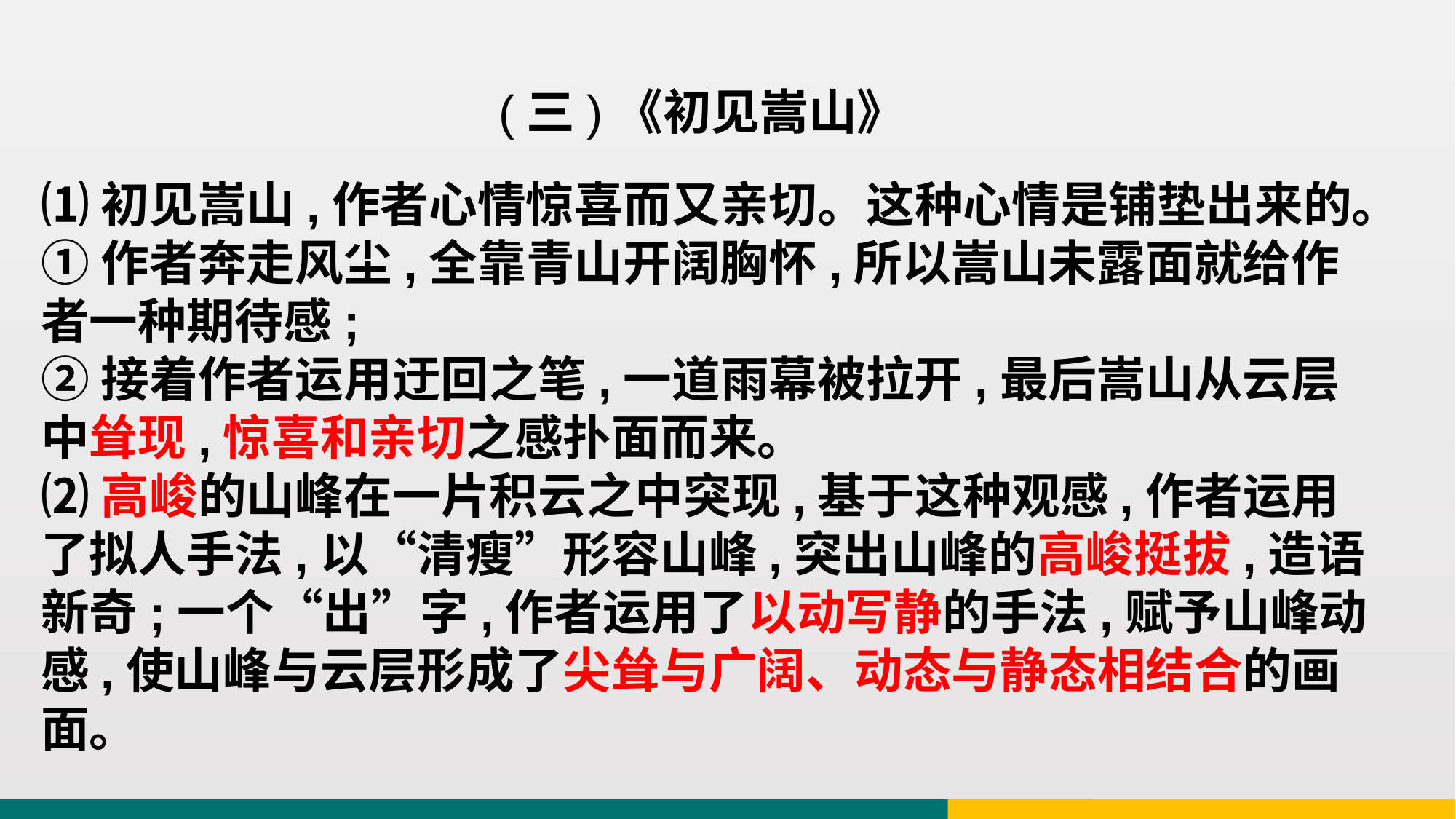

(三)《初见嵩山》
⑴初见嵩山,作者心情惊喜而又亲切。这种心情是铺垫出来的。
①作者奔走风尘,全靠青山开阔胸怀,所以嵩山未露面就给作者一种期待感;
②接着作者运用迂回之笔,一道雨幕被拉开,最后嵩山从云层中耸现,惊喜和亲切之感扑面而来。
⑵高峻的山峰在一片积云之中突现,基于这种观感,作者运用了拟人手法,以“清瘦”形容山峰,突出山峰的高峻挺拔,造语新奇;一个“出”字,作者运用了以动写静的手法,赋予山峰动感,使山峰与云层形成了尖耸与广阔、动态与静态相结合的画面。